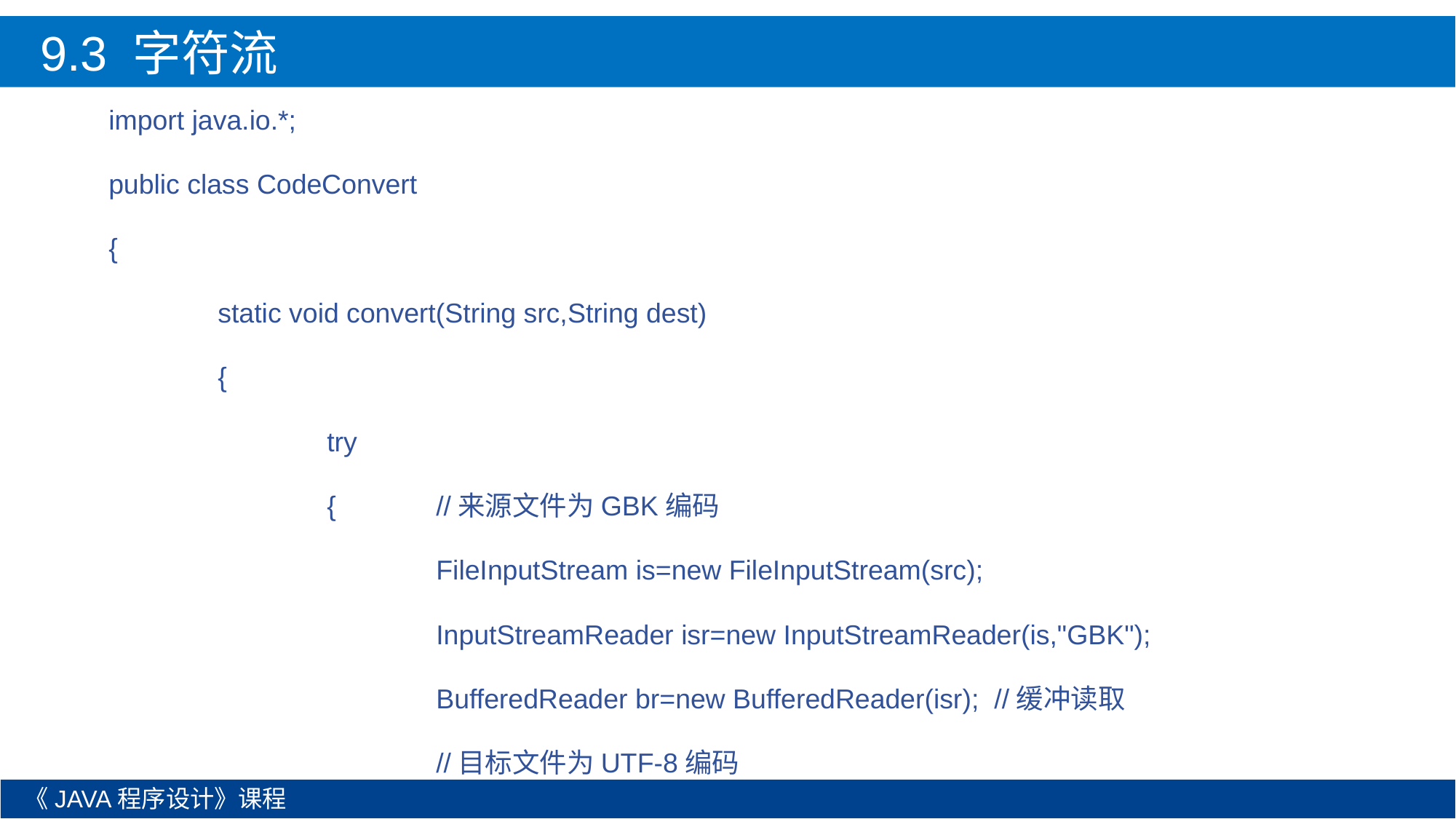

9.3 字符流
import java.io.*;
public class CodeConvert
{
	static void convert(String src,String dest)
	{
		try
		{	//来源文件为GBK编码
			FileInputStream is=new FileInputStream(src);
			InputStreamReader isr=new InputStreamReader(is,"GBK");
			BufferedReader br=new BufferedReader(isr);  //缓冲读取
			//目标文件为UTF-8编码
《JAVA程序设计》课程